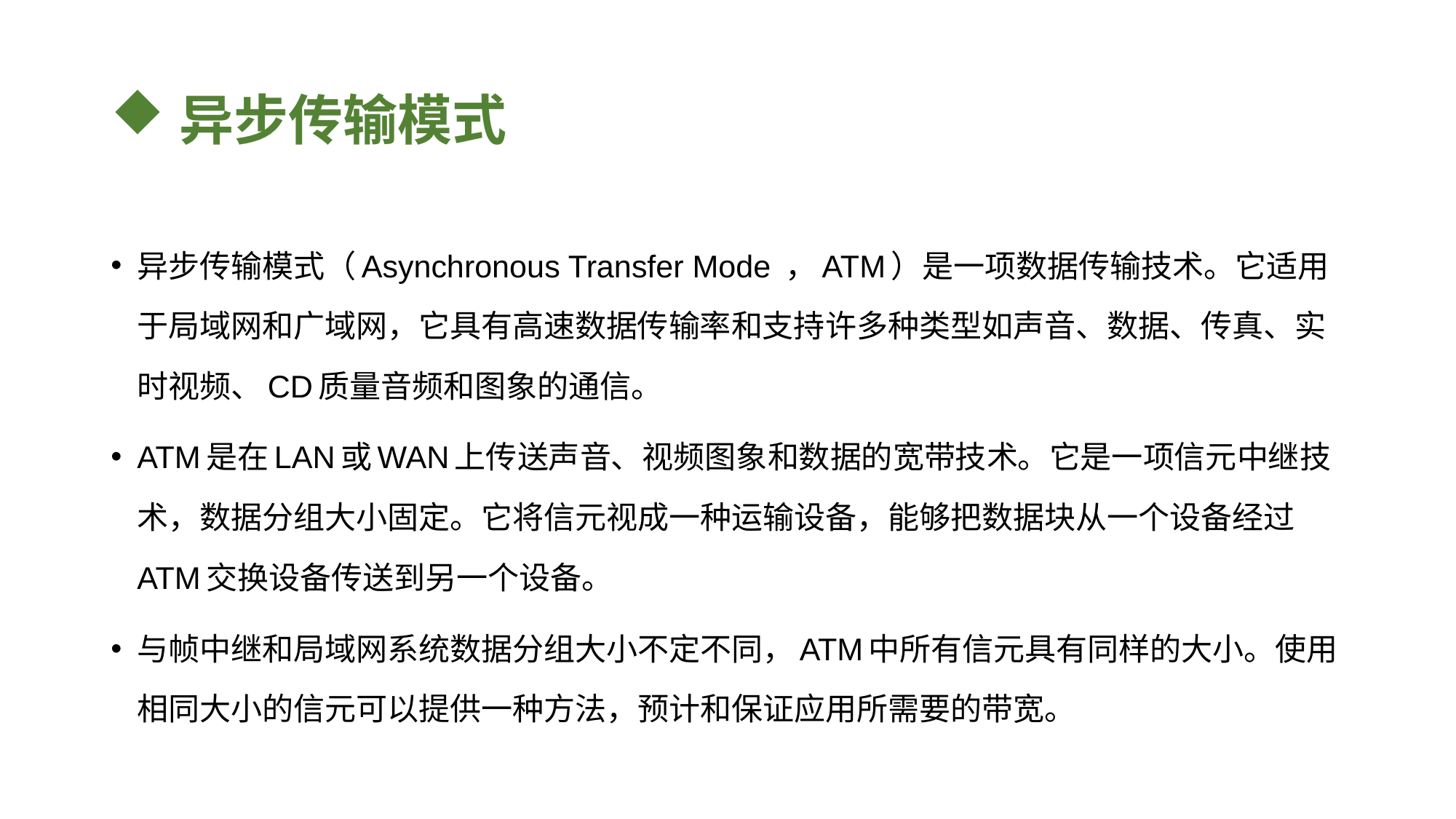

# 异步传输模式
异步传输模式（Asynchronous Transfer Mode ，ATM）是一项数据传输技术。它适用于局域网和广域网，它具有高速数据传输率和支持许多种类型如声音、数据、传真、实时视频、CD质量音频和图象的通信。
ATM是在LAN或WAN上传送声音、视频图象和数据的宽带技术。它是一项信元中继技术，数据分组大小固定。它将信元视成一种运输设备，能够把数据块从一个设备经过ATM交换设备传送到另一个设备。
与帧中继和局域网系统数据分组大小不定不同，ATM中所有信元具有同样的大小。使用相同大小的信元可以提供一种方法，预计和保证应用所需要的带宽。